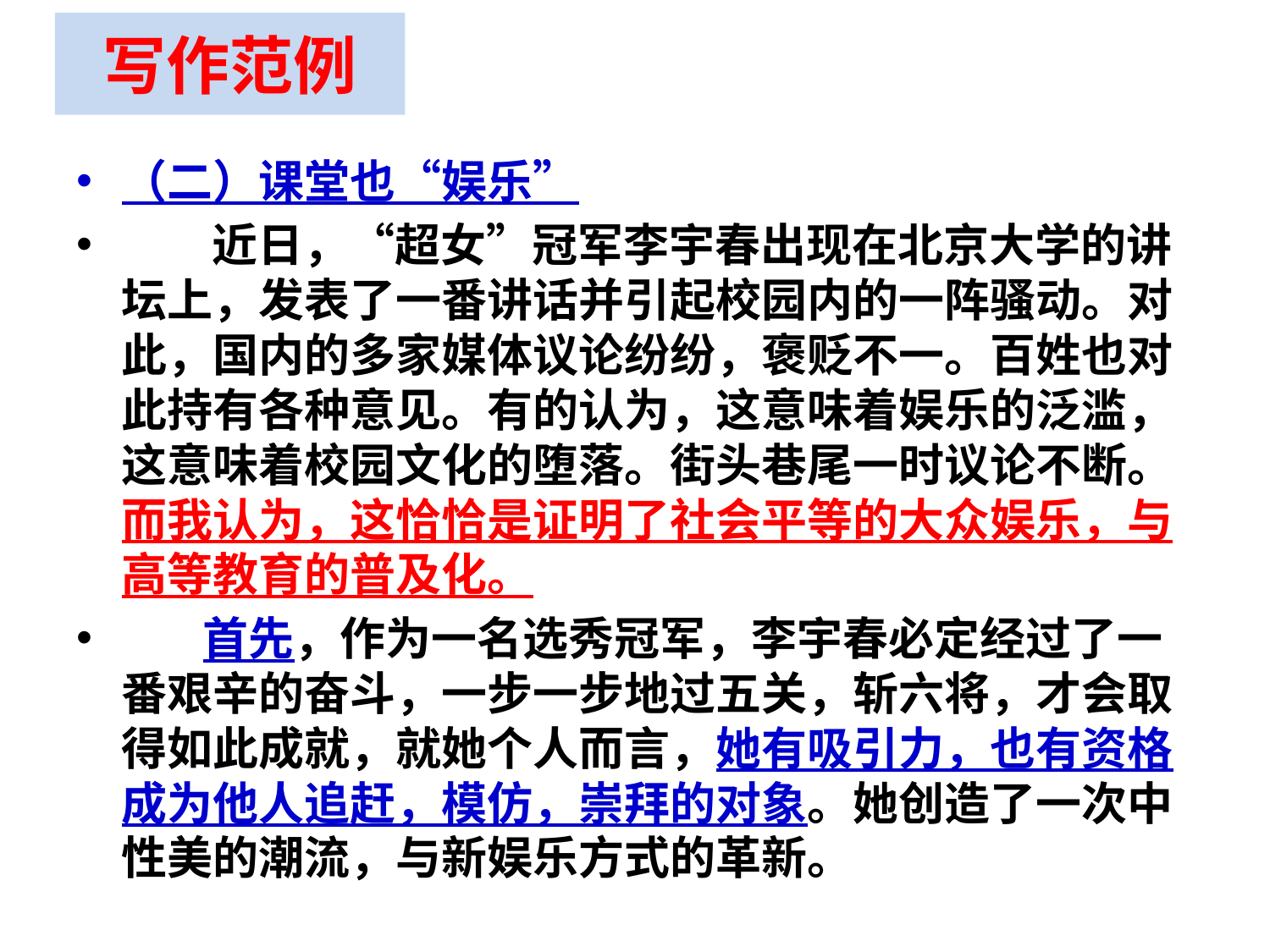

写作范例
（二）课堂也“娱乐”
        近日，“超女”冠军李宇春出现在北京大学的讲坛上，发表了一番讲话并引起校园内的一阵骚动。对此，国内的多家媒体议论纷纷，褒贬不一。百姓也对此持有各种意见。有的认为，这意味着娱乐的泛滥，这意味着校园文化的堕落。街头巷尾一时议论不断。而我认为，这恰恰是证明了社会平等的大众娱乐，与高等教育的普及化。
       首先，作为一名选秀冠军，李宇春必定经过了一番艰辛的奋斗，一步一步地过五关，斩六将，才会取得如此成就，就她个人而言，她有吸引力，也有资格成为他人追赶，模仿，崇拜的对象。她创造了一次中性美的潮流，与新娱乐方式的革新。